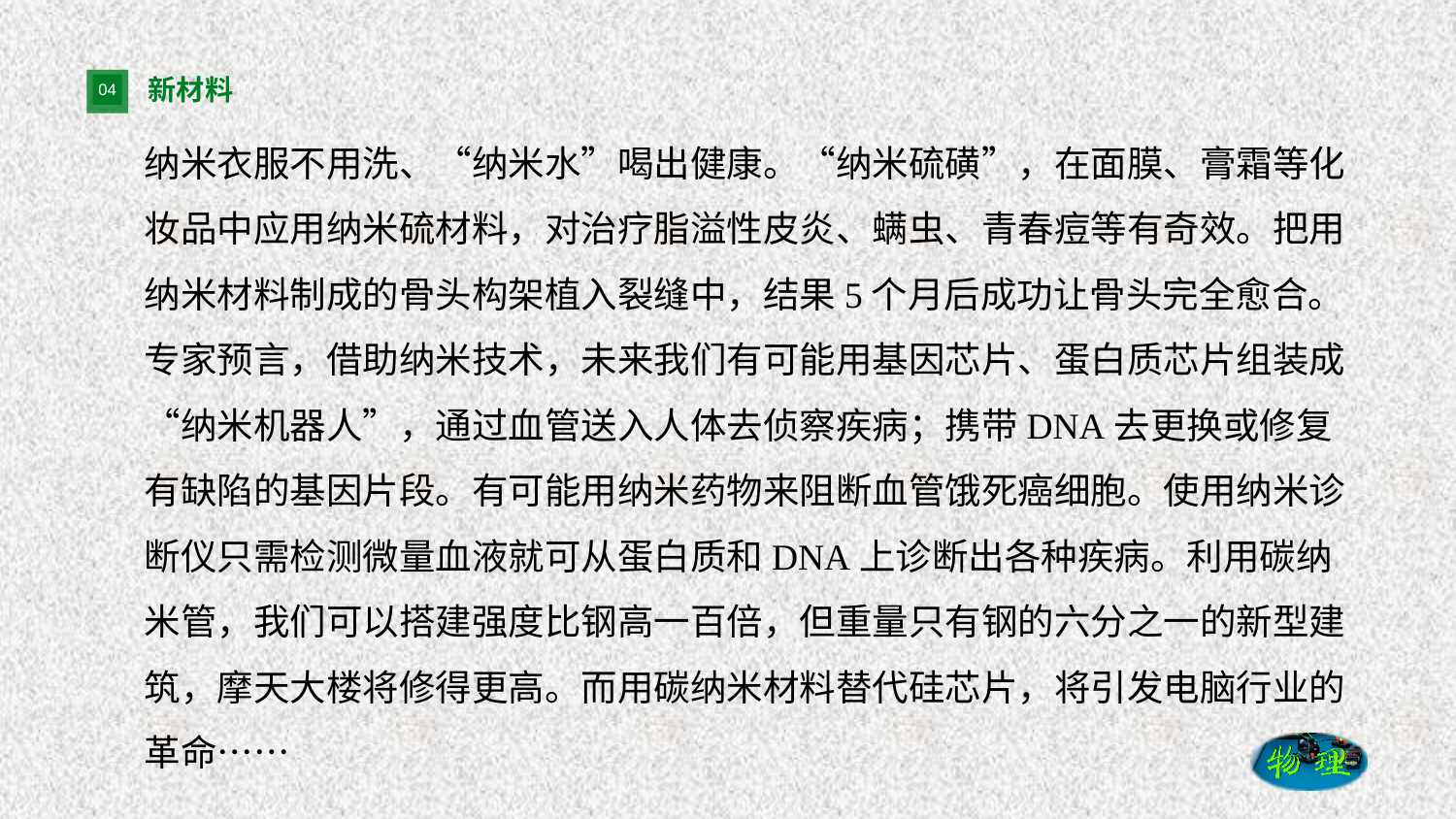

# 新材料
纳米衣服不用洗、“纳米水”喝出健康。“纳米硫磺”，在面膜、膏霜等化妆品中应用纳米硫材料，对治疗脂溢性皮炎、螨虫、青春痘等有奇效。把用纳米材料制成的骨头构架植入裂缝中，结果5个月后成功让骨头完全愈合。
专家预言，借助纳米技术，未来我们有可能用基因芯片、蛋白质芯片组装成“纳米机器人”，通过血管送入人体去侦察疾病；携带DNA去更换或修复有缺陷的基因片段。有可能用纳米药物来阻断血管饿死癌细胞。使用纳米诊断仪只需检测微量血液就可从蛋白质和DNA上诊断出各种疾病。利用碳纳米管，我们可以搭建强度比钢高一百倍，但重量只有钢的六分之一的新型建筑，摩天大楼将修得更高。而用碳纳米材料替代硅芯片，将引发电脑行业的革命……